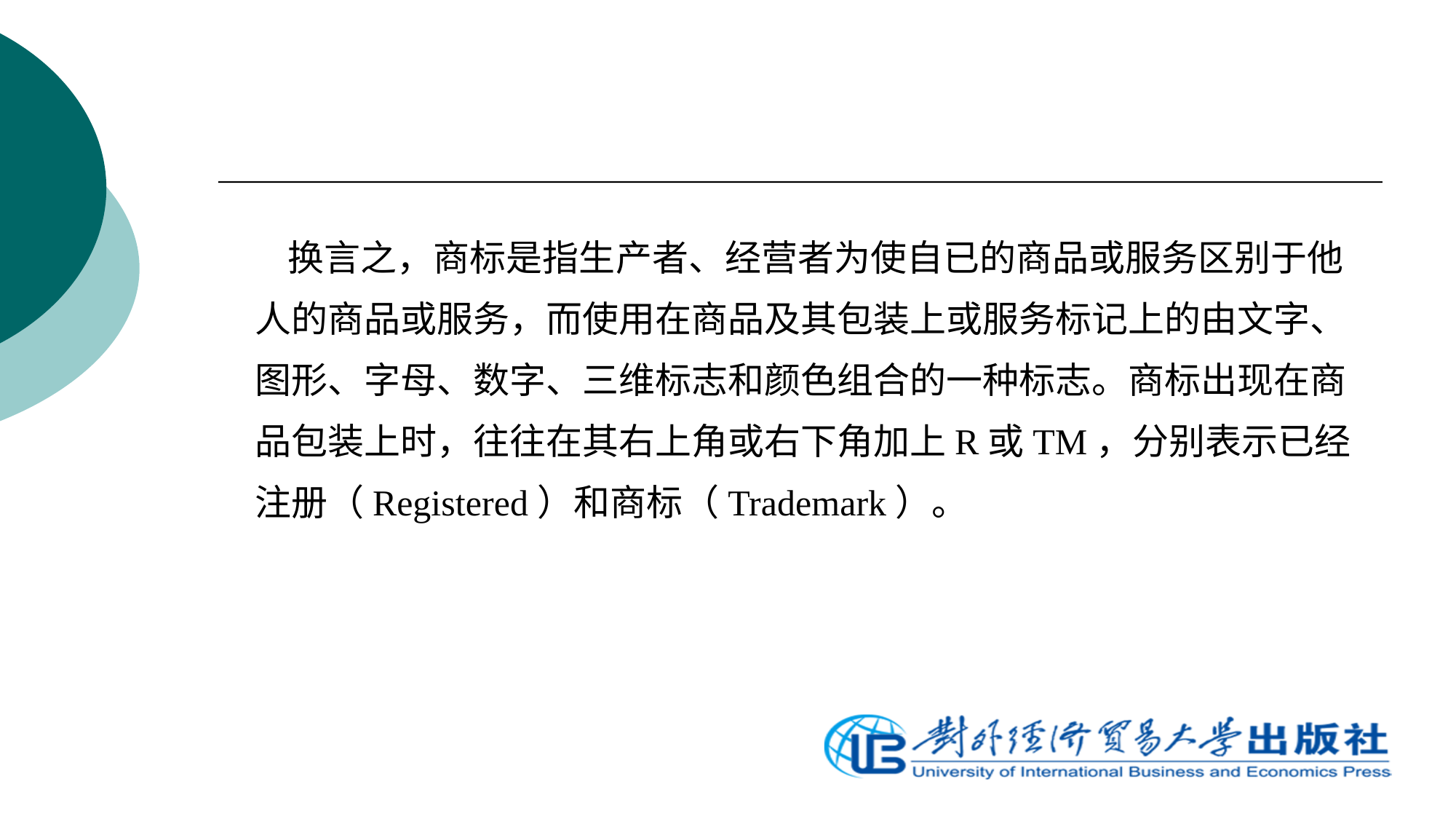

换言之，商标是指生产者、经营者为使自已的商品或服务区别于他人的商品或服务，而使用在商品及其包装上或服务标记上的由文字、图形、字母、数字、三维标志和颜色组合的一种标志。商标出现在商品包装上时，往往在其右上角或右下角加上R或TM，分别表示已经注册（Registered）和商标（Trademark）。